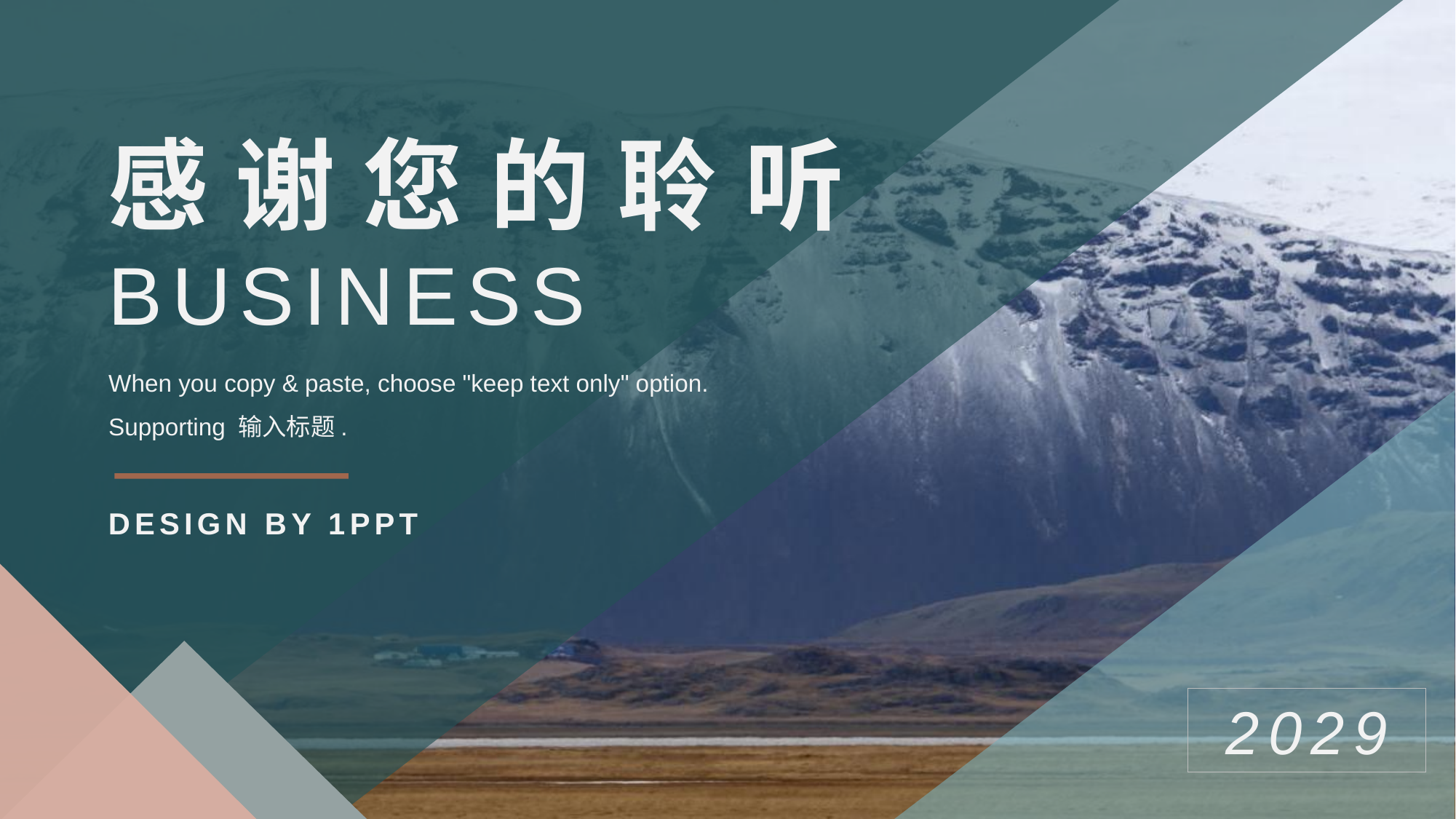

感谢您的聆听
BUSINESS
When you copy & paste, choose "keep text only" option.
Supporting 输入标题.

DESIGN BY 1PPT

2029